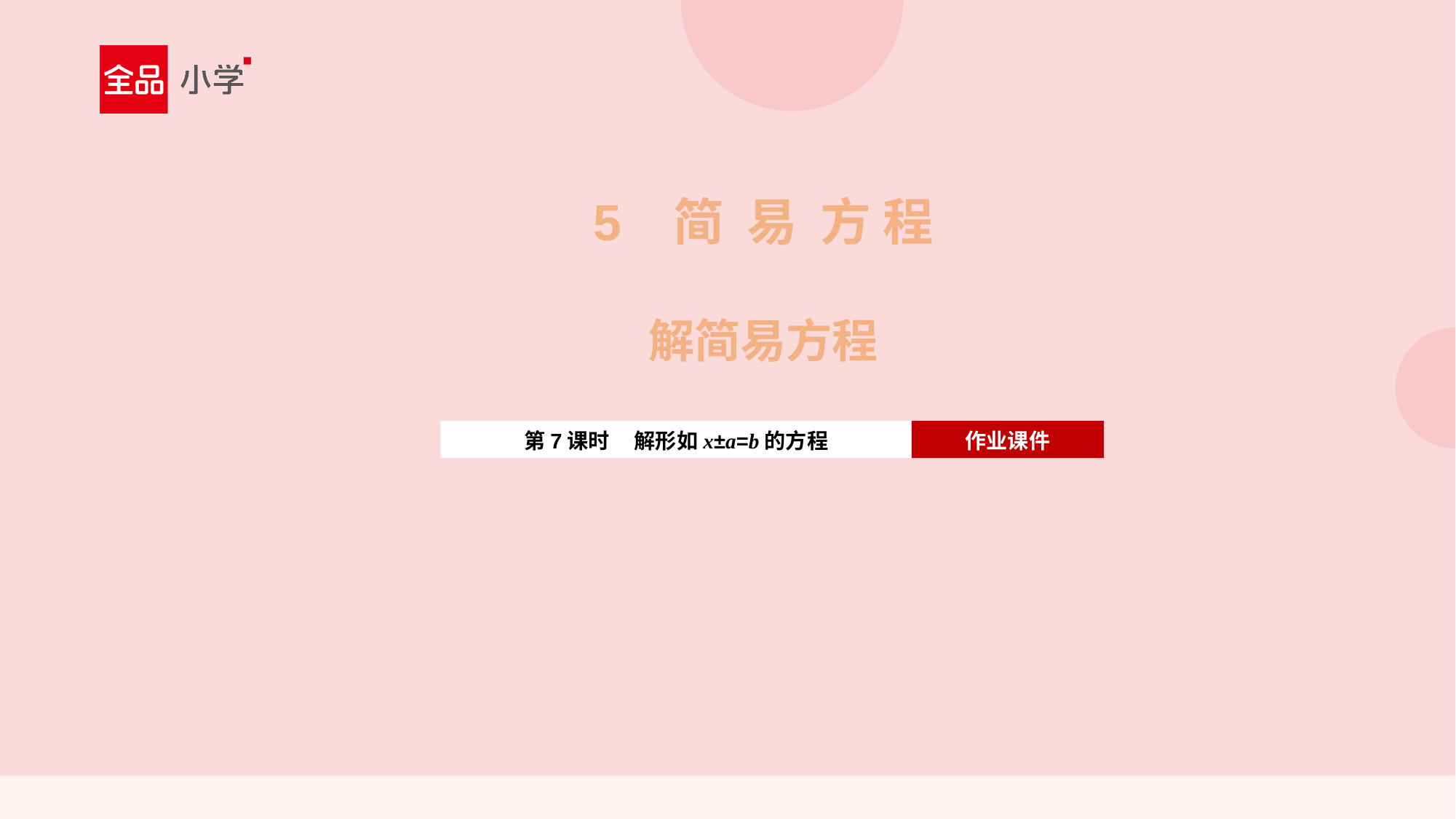

5   简  易  方 程
解简易方程
第7课时     解形如x±a=b的方程

作业课件